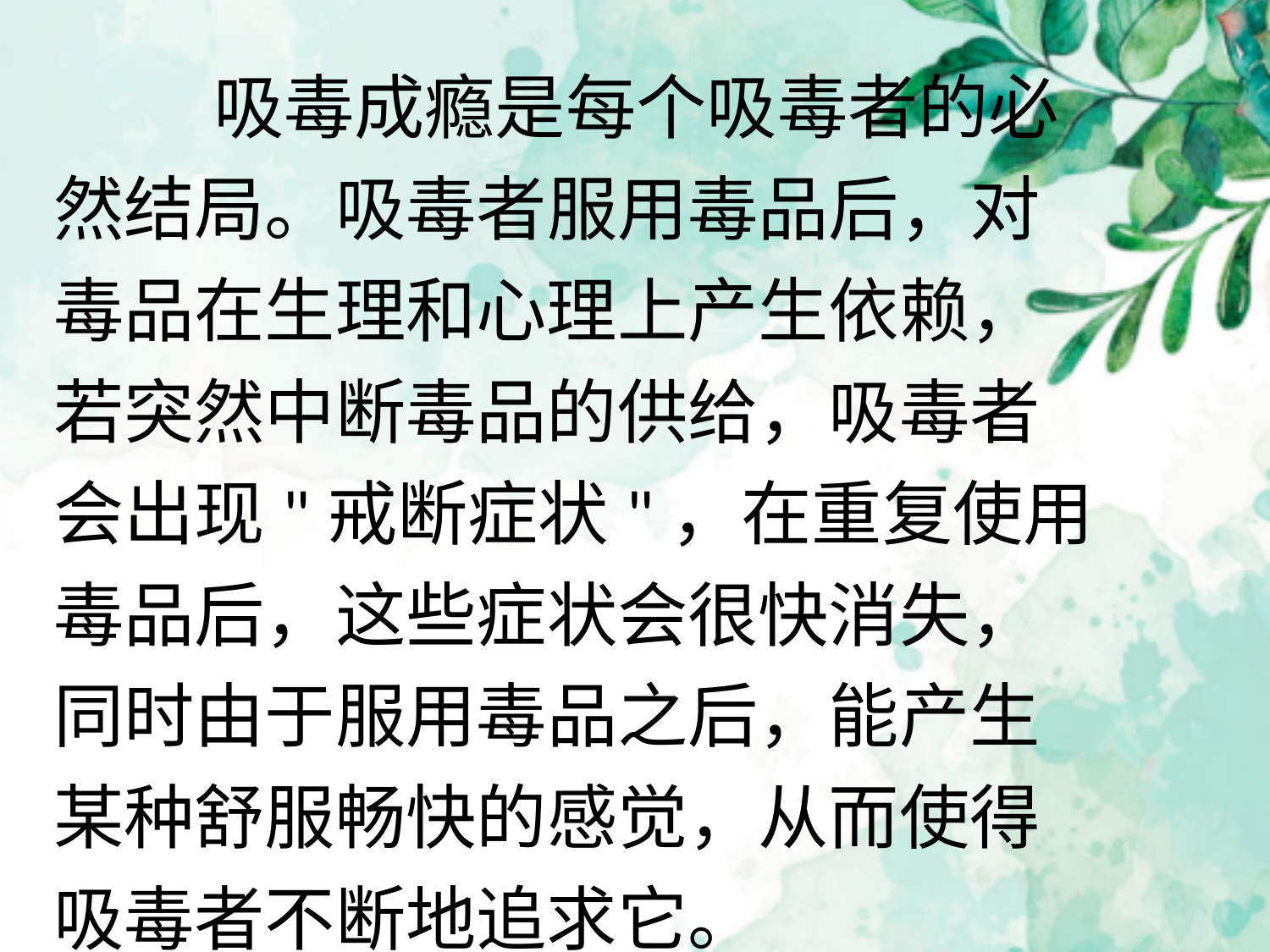

吸毒成瘾是每个吸毒者的必然结局。吸毒者服用毒品后，对毒品在生理和心理上产生依赖，若突然中断毒品的供给，吸毒者会出现"戒断症状"，在重复使用毒品后，这些症状会很快消失，同时由于服用毒品之后，能产生某种舒服畅快的感觉，从而使得吸毒者不断地追求它。